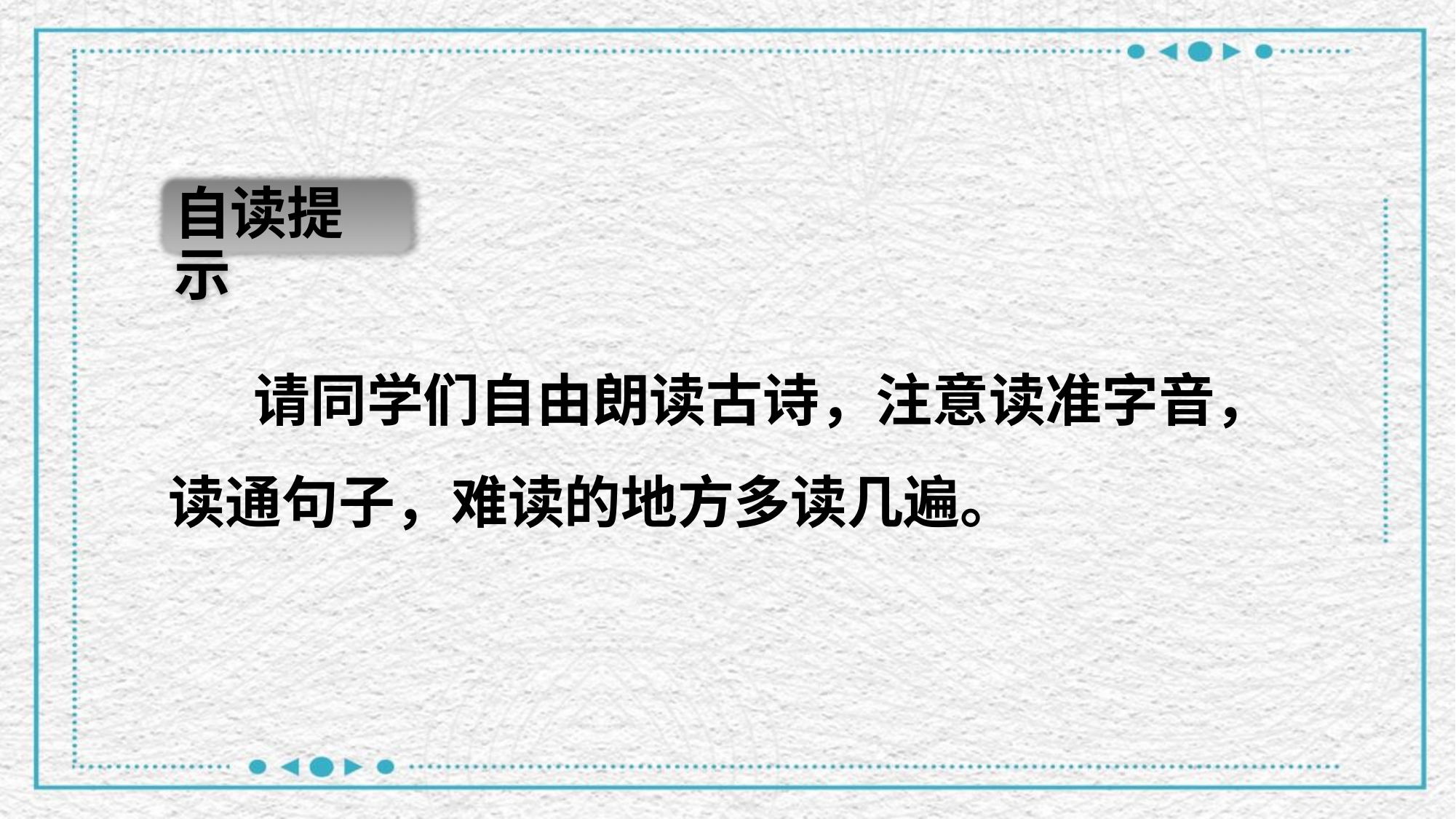

自读提示

请同学们自由朗读古诗，注意读准字音，读通句子，难读的地方多读几遍。